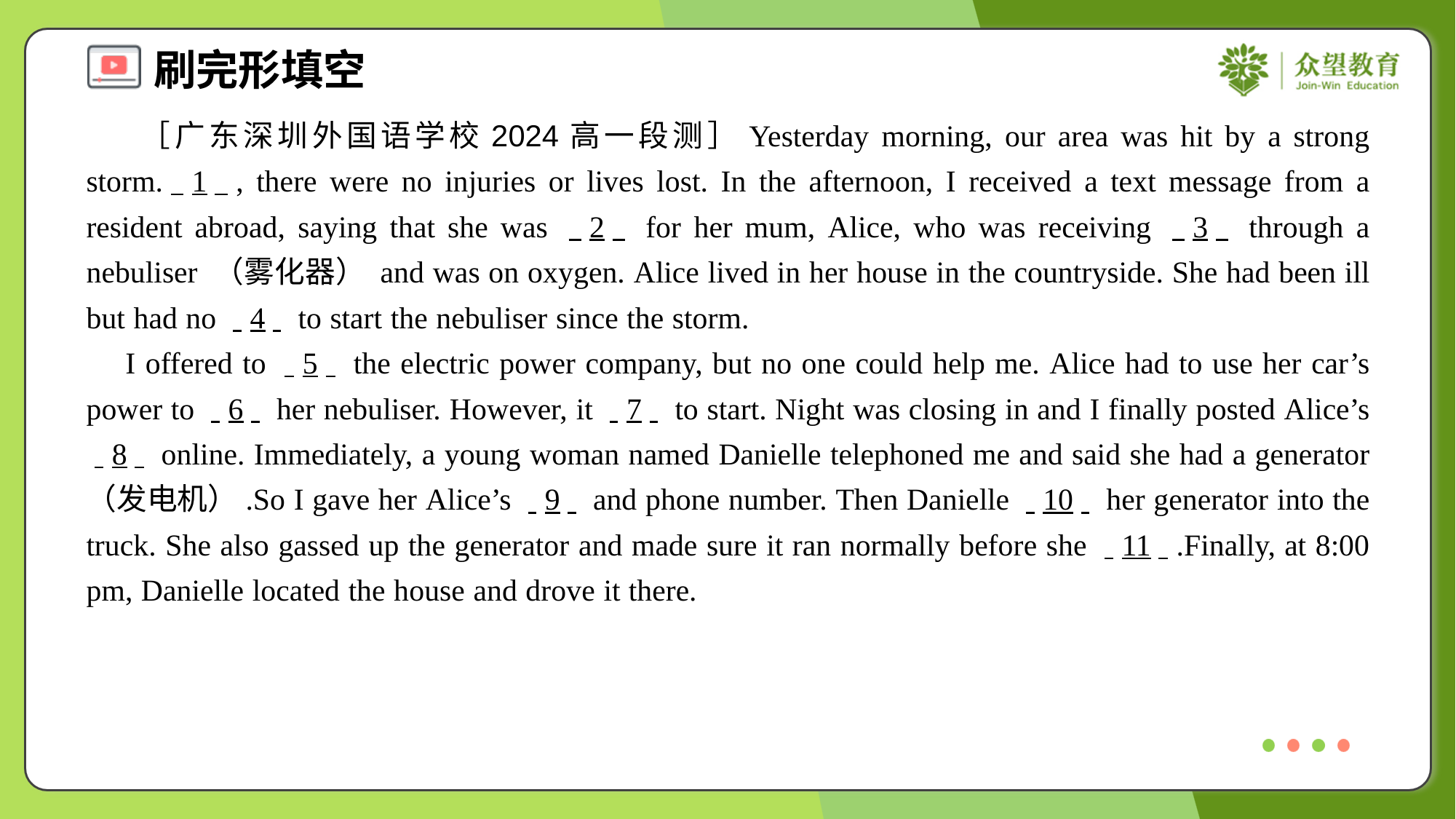

［广东深圳外国语学校2024高一段测］Yesterday morning, our area was hit by a strong storm.. .1. ., there were no injuries or lives lost. In the afternoon, I received a text message from a resident abroad, saying that she was . .2. . for her mum, Alice, who was receiving . .3. . through a nebuliser （雾化器） and was on oxygen. Alice lived in her house in the countryside. She had been ill but had no . .4. . to start the nebuliser since the storm.
    I offered to . .5. . the electric power company, but no one could help me. Alice had to use her car’s power to . .6. . her nebuliser. However, it . .7. . to start. Night was closing in and I finally posted Alice’s . .8. . online. Immediately, a young woman named Danielle telephoned me and said she had a generator （发电机）.So I gave her Alice’s . .9. . and phone number. Then Danielle . .10. . her generator into the truck. She also gassed up the generator and made sure it ran normally before she . .11. ..Finally, at 8:00 pm, Danielle located the house and drove it there.